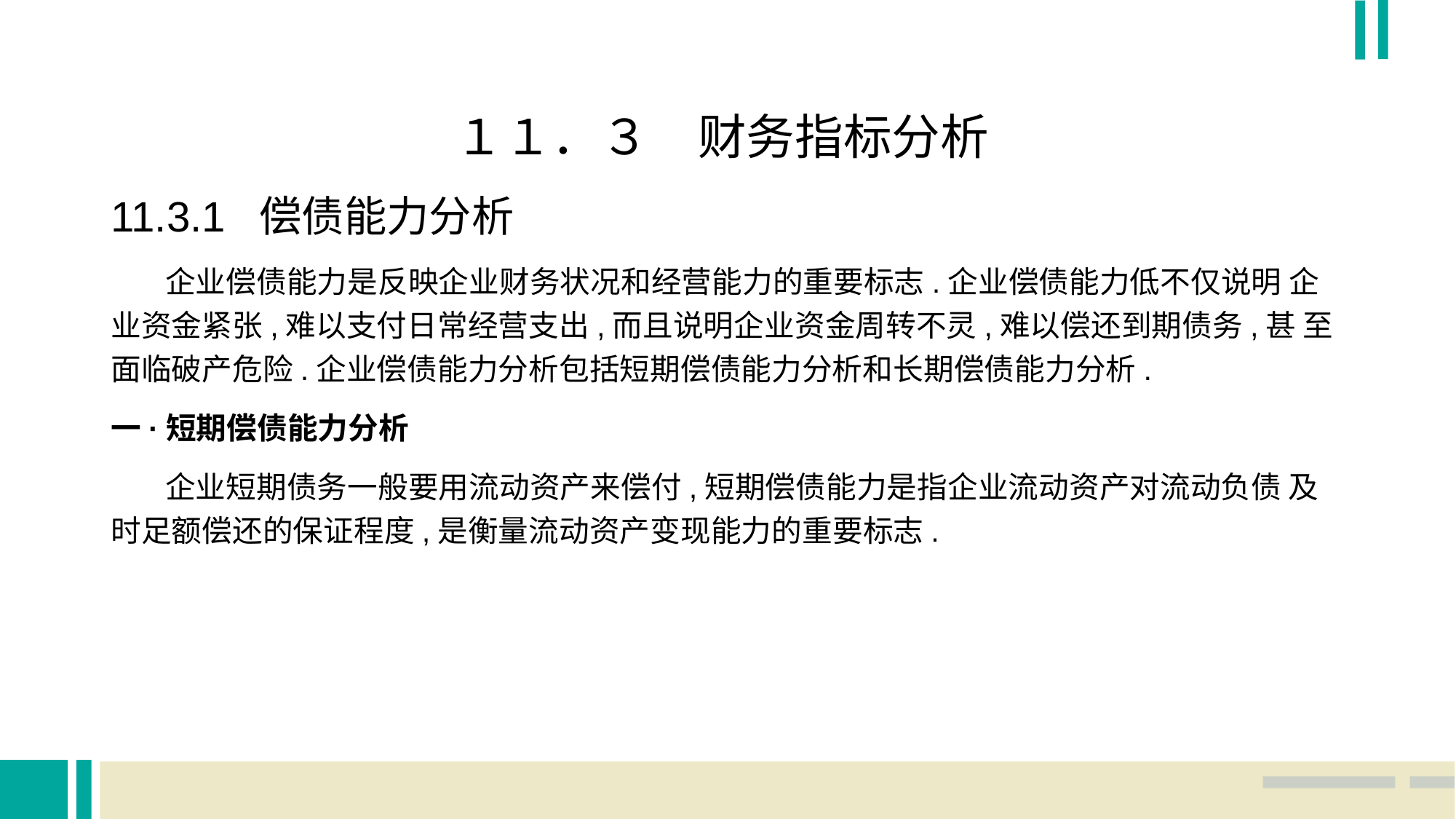

１１．３　财务指标分析
11.3.1  偿债能力分析
       企业偿债能力是反映企业财务状况和经营能力的重要标志.企业偿债能力低不仅说明 企业资金紧张,难以支付日常经营支出,而且说明企业资金周转不灵,难以偿还到期债务,甚 至面临破产危险.企业偿债能力分析包括短期偿债能力分析和长期偿债能力分析.
一·短期偿债能力分析
       企业短期债务一般要用流动资产来偿付,短期偿债能力是指企业流动资产对流动负债 及时足额偿还的保证程度,是衡量流动资产变现能力的重要标志.